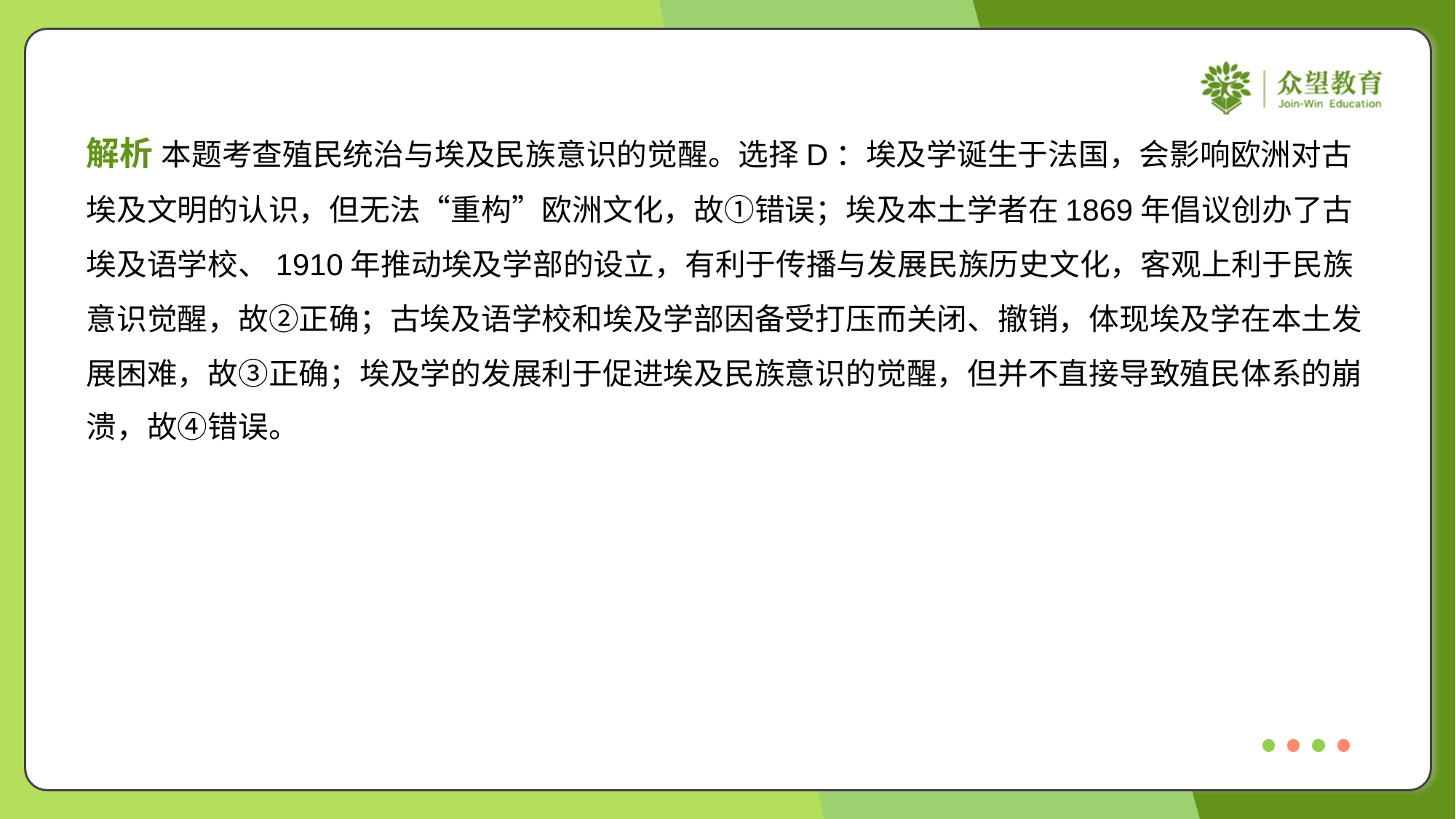

解析 本题考查殖民统治与埃及民族意识的觉醒。选择D：埃及学诞生于法国，会影响欧洲对古
埃及文明的认识，但无法“重构”欧洲文化，故①错误；埃及本土学者在1869年倡议创办了古
埃及语学校、1910年推动埃及学部的设立，有利于传播与发展民族历史文化，客观上利于民族
意识觉醒，故②正确；古埃及语学校和埃及学部因备受打压而关闭、撤销，体现埃及学在本土发
展困难，故③正确；埃及学的发展利于促进埃及民族意识的觉醒，但并不直接导致殖民体系的崩
溃，故④错误。